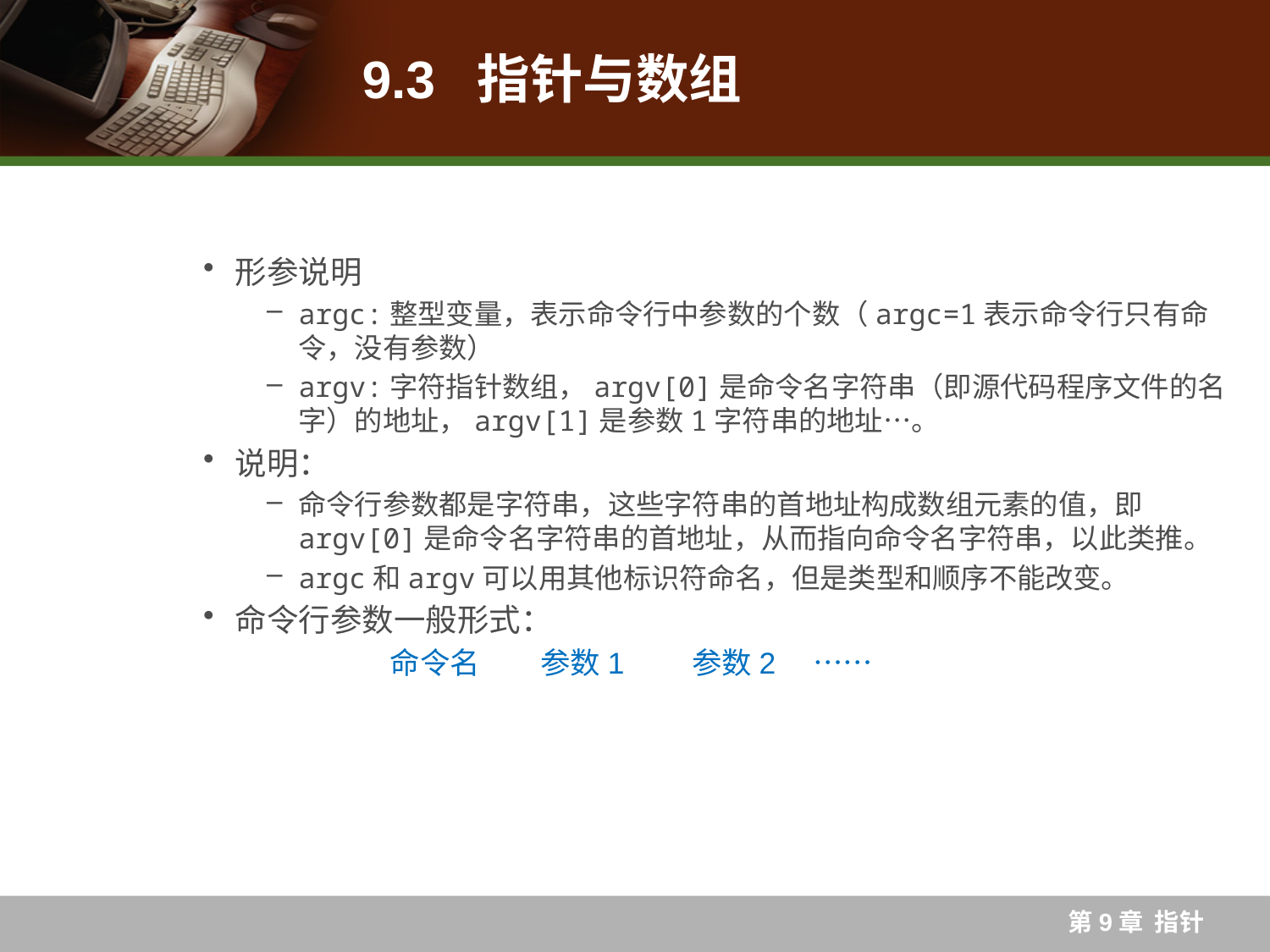

# 9.3  指针与数组
形参说明
argc:整型变量，表示命令行中参数的个数（argc=1表示命令行只有命令，没有参数）
argv:字符指针数组，argv[0]是命令名字符串（即源代码程序文件的名字）的地址，argv[1]是参数1字符串的地址…。
说明：
命令行参数都是字符串，这些字符串的首地址构成数组元素的值，即argv[0]是命令名字符串的首地址，从而指向命令名字符串，以此类推。
argc和argv可以用其他标识符命名，但是类型和顺序不能改变。
命令行参数一般形式：
	　　命令名　　参数1　　参数2　……
第9章  指针